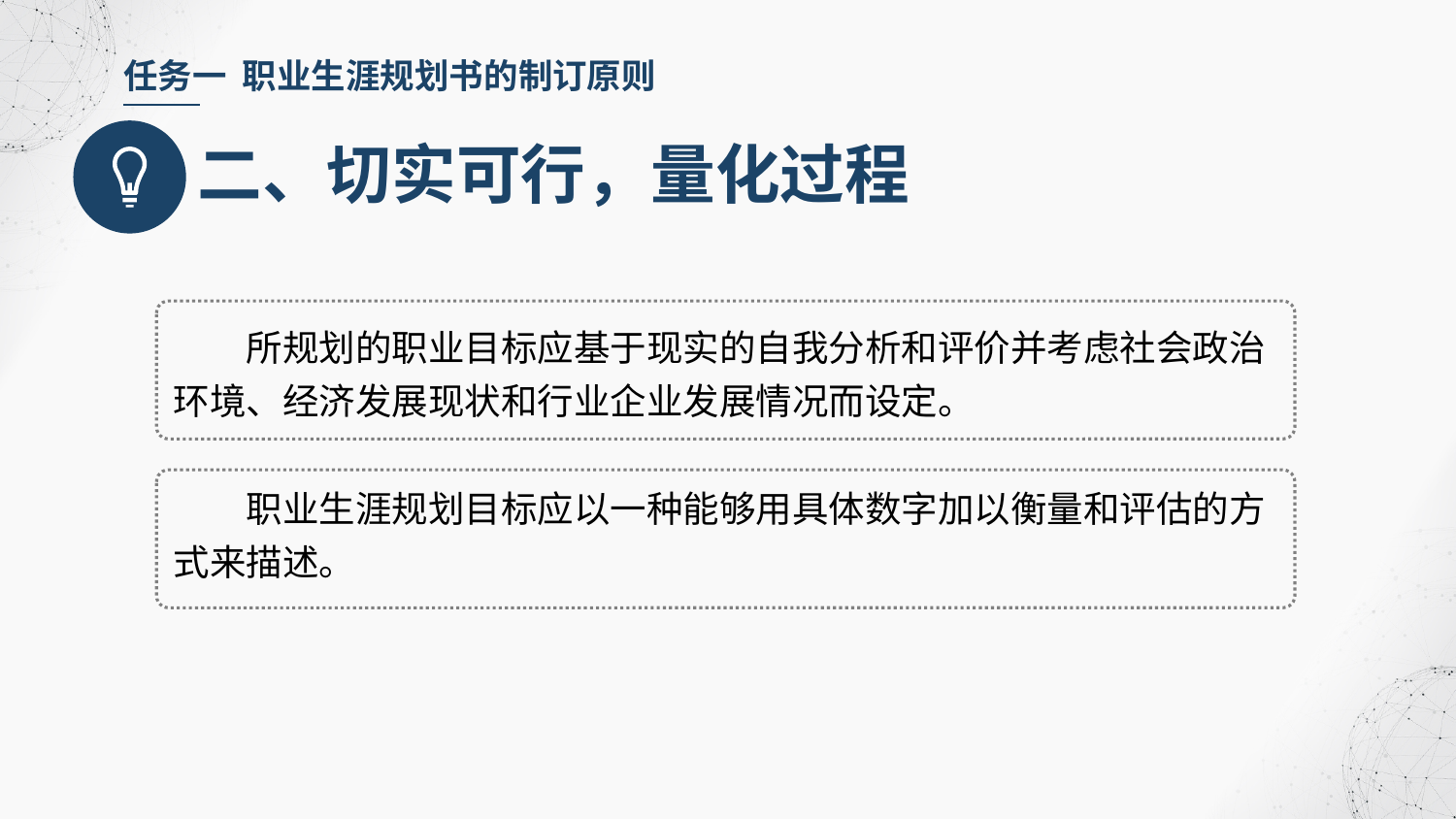

任务一  职业生涯规划书的制订原则

二、切实可行，量化过程

所规划的职业目标应基于现实的自我分析和评价并考虑社会政治环境、经济发展现状和行业企业发展情况而设定。

职业生涯规划目标应以一种能够用具体数字加以衡量和评估的方式来描述。